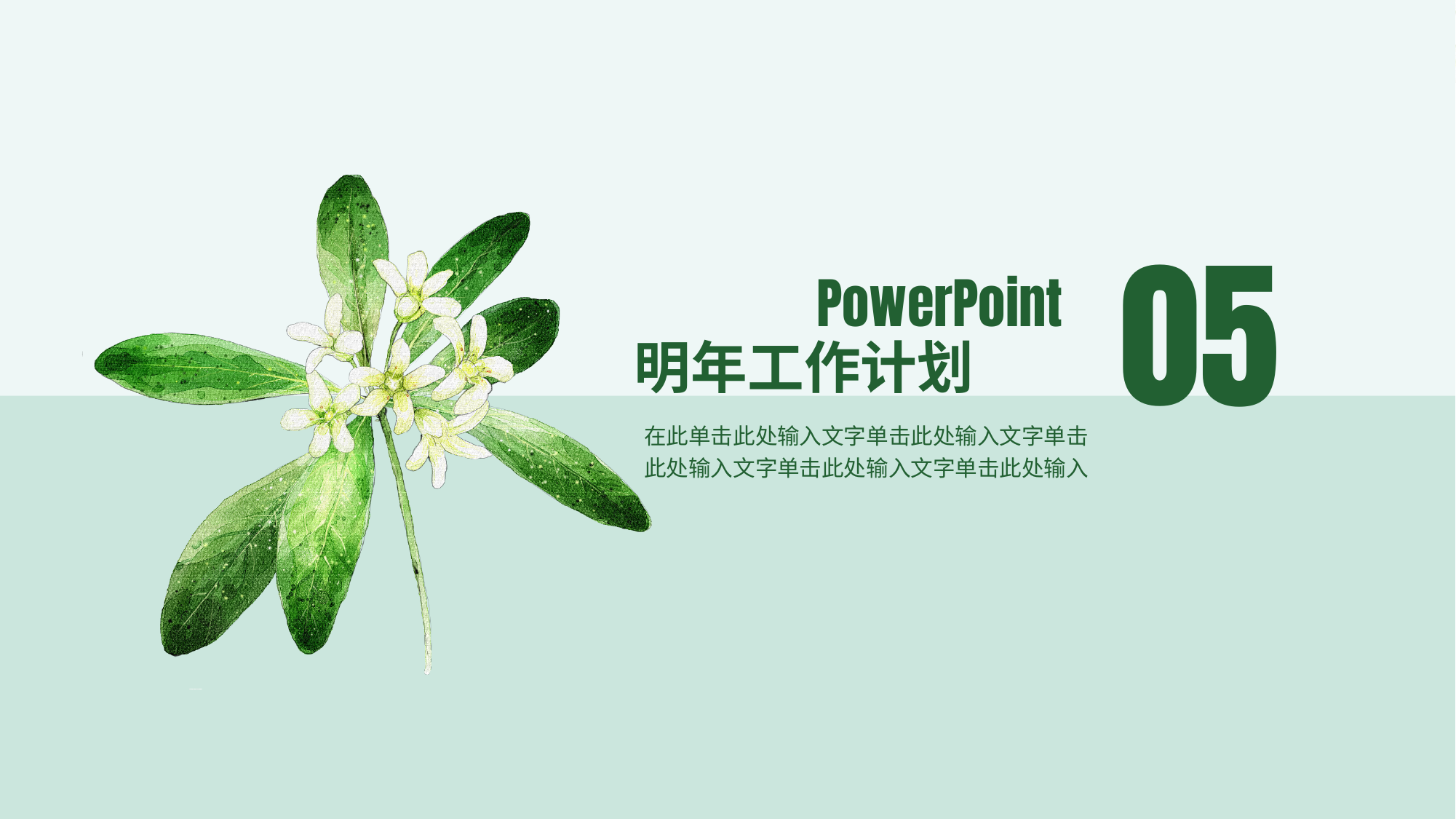

05
PowerPoint
明年工作计划
在此单击此处输入文字单击此处输入文字单击此处输入文字单击此处输入文字单击此处输入